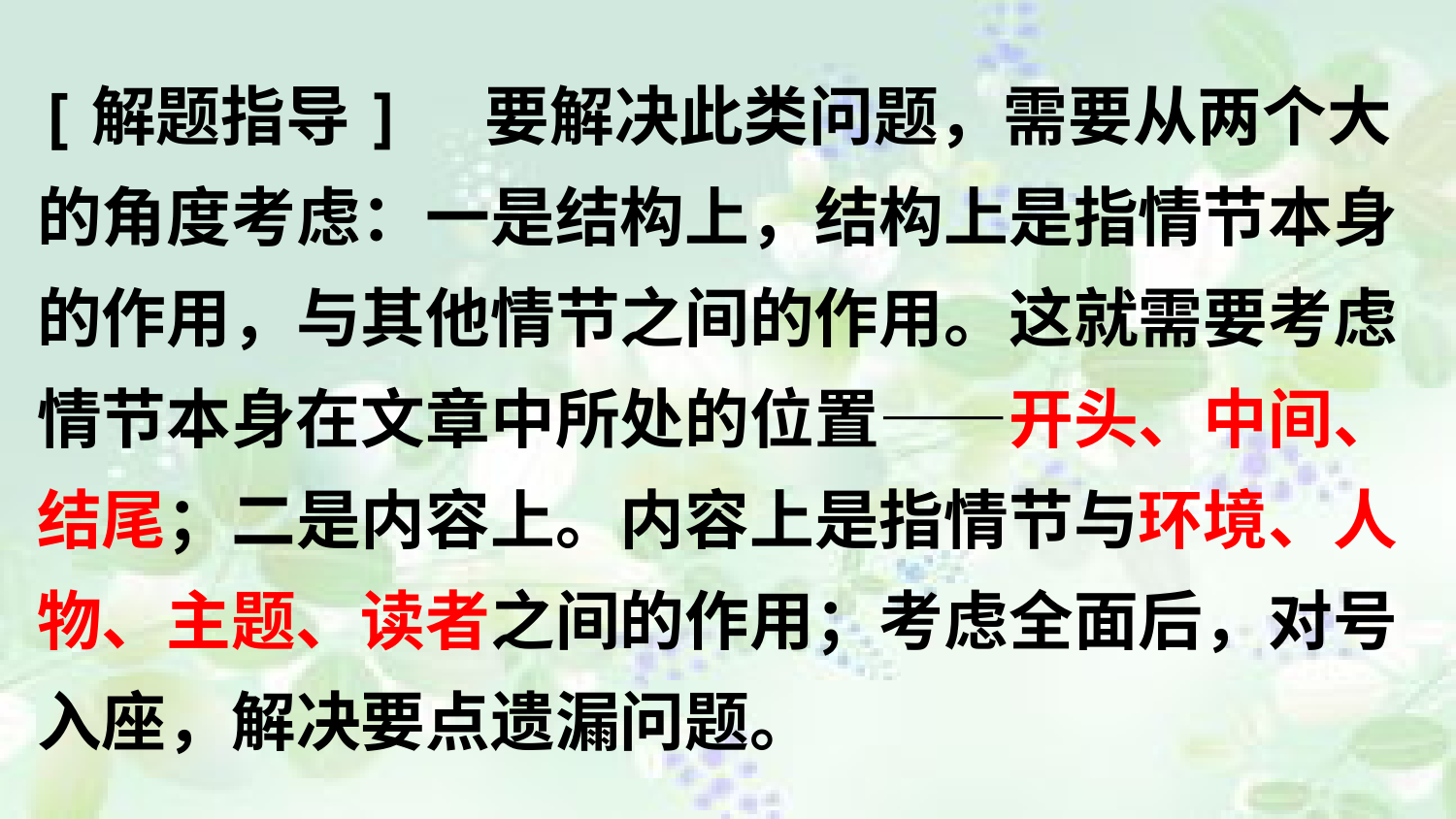

[解题指导]　要解决此类问题，需要从两个大的角度考虑：一是结构上，结构上是指情节本身的作用，与其他情节之间的作用。这就需要考虑情节本身在文章中所处的位置——开头、中间、结尾；二是内容上。内容上是指情节与环境、人物、主题、读者之间的作用；考虑全面后，对号入座，解决要点遗漏问题。